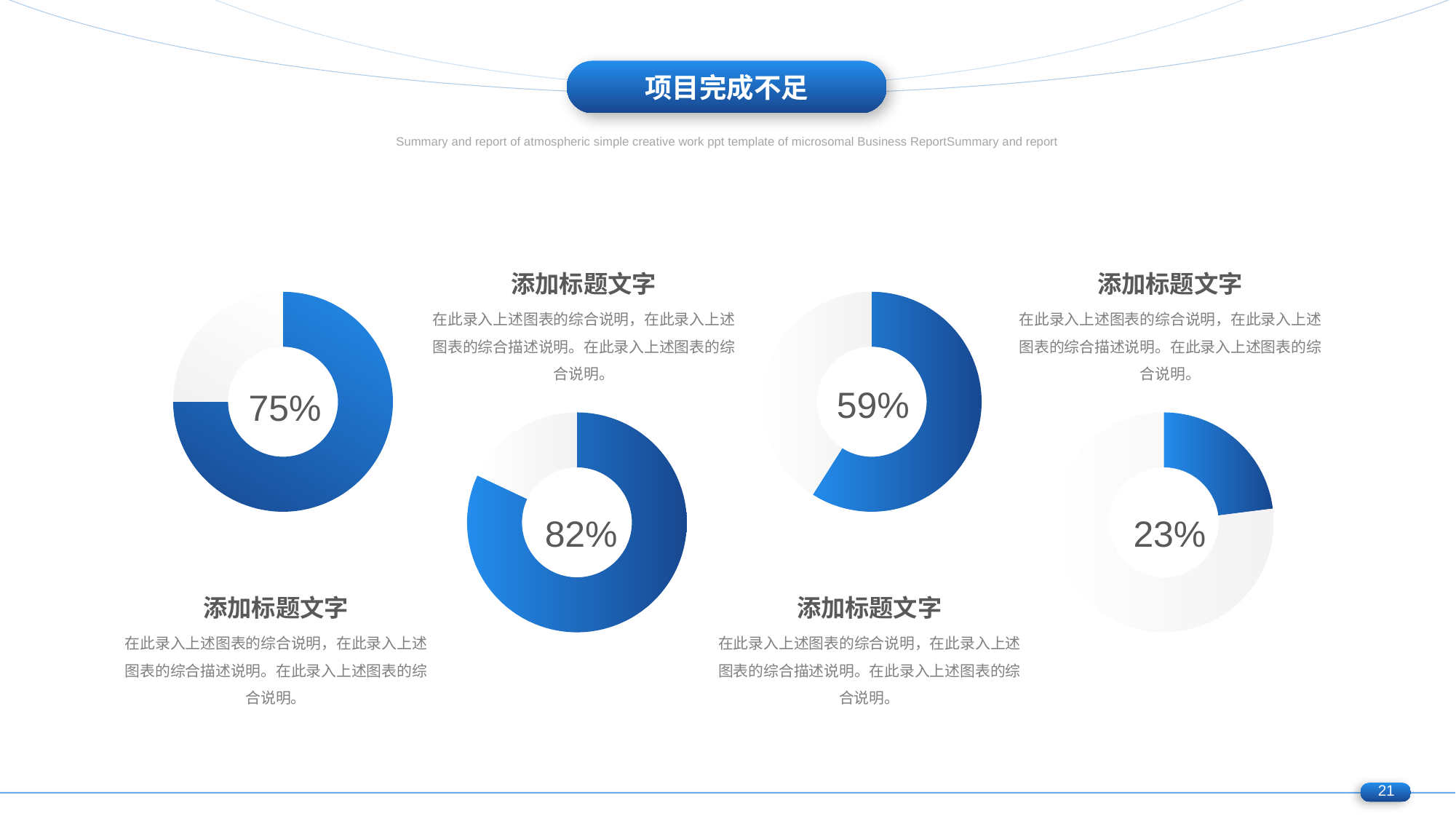

项目完成不足
添加标题文字
在此录入上述图表的综合说明，在此录入上述图表的综合描述说明。在此录入上述图表的综合说明。
添加标题文字
在此录入上述图表的综合说明，在此录入上述图表的综合描述说明。在此录入上述图表的综合说明。

### Chart

| Category | 百分比 |
|---|---|
|  | 75.0 |
|  | 25.0 |

### Chart

| Category | 百分比 |
|---|---|
|  | 59.0 |
|  | 41.0 |
59%
75%

### Chart

| Category | 百分比 |
|---|---|
|  | 82.0 |
|  | 18.0 |

### Chart

| Category | 百分比 |
|---|---|
|  | 23.0 |
|  | 77.0 |
82%
23%
添加标题文字
在此录入上述图表的综合说明，在此录入上述图表的综合描述说明。在此录入上述图表的综合说明。
添加标题文字
在此录入上述图表的综合说明，在此录入上述图表的综合描述说明。在此录入上述图表的综合说明。